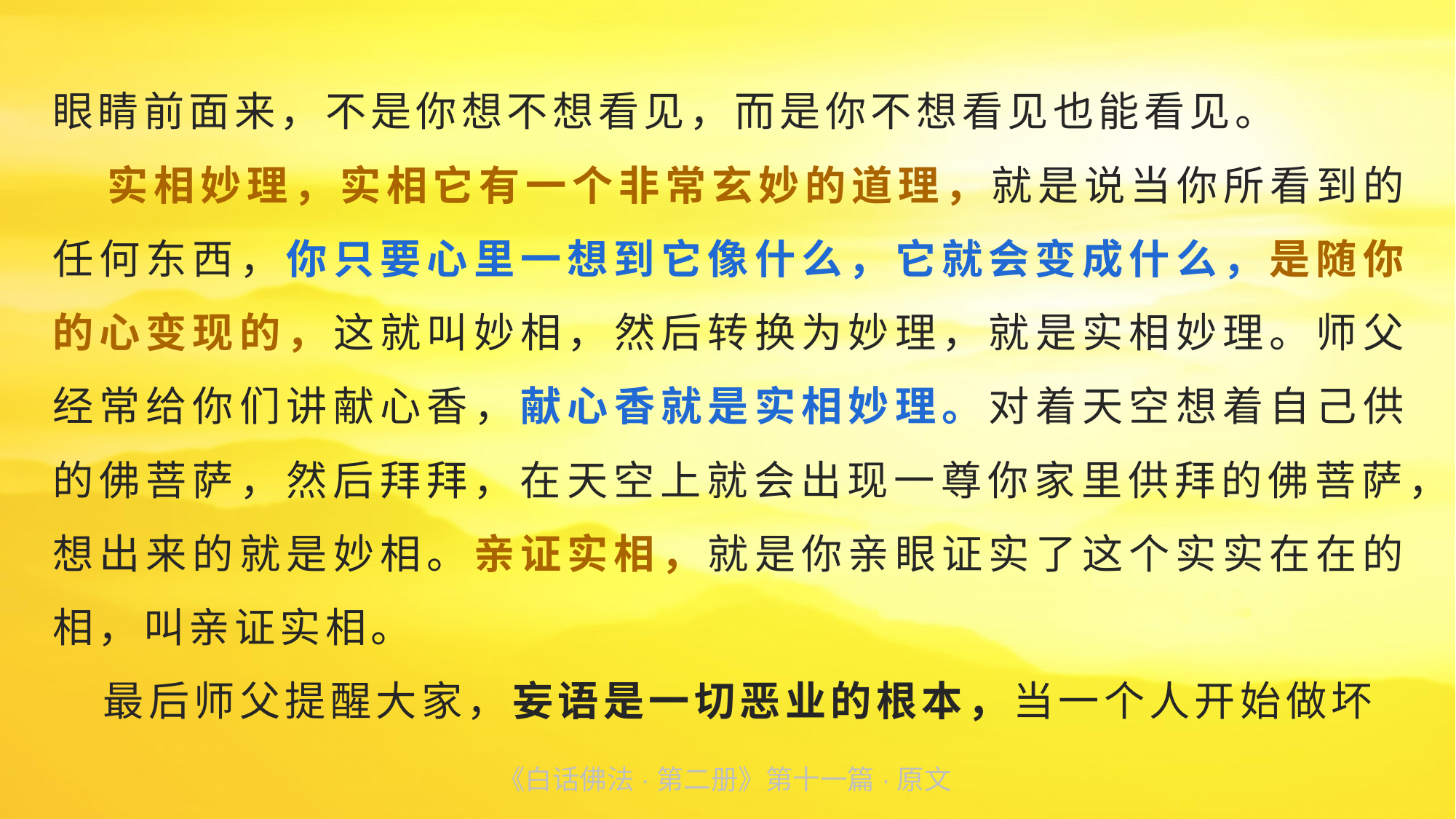

眼睛前面来，不是你想不想看见，而是你不想看见也能看见。
   实相妙理，实相它有一个非常玄妙的道理，就是说当你所看到的任何东西，你只要心里一想到它像什么，它就会变成什么，是随你的心变现的，这就叫妙相，然后转换为妙理，就是实相妙理。师父经常给你们讲献心香，献心香就是实相妙理。对着天空想着自己供的佛菩萨，然后拜拜，在天空上就会出现一尊你家里供拜的佛菩萨，想出来的就是妙相。亲证实相，就是你亲眼证实了这个实实在在的相，叫亲证实相。
   最后师父提醒大家，妄语是一切恶业的根本，当一个人开始做坏
《白话佛法·第二册》第十一篇·原文